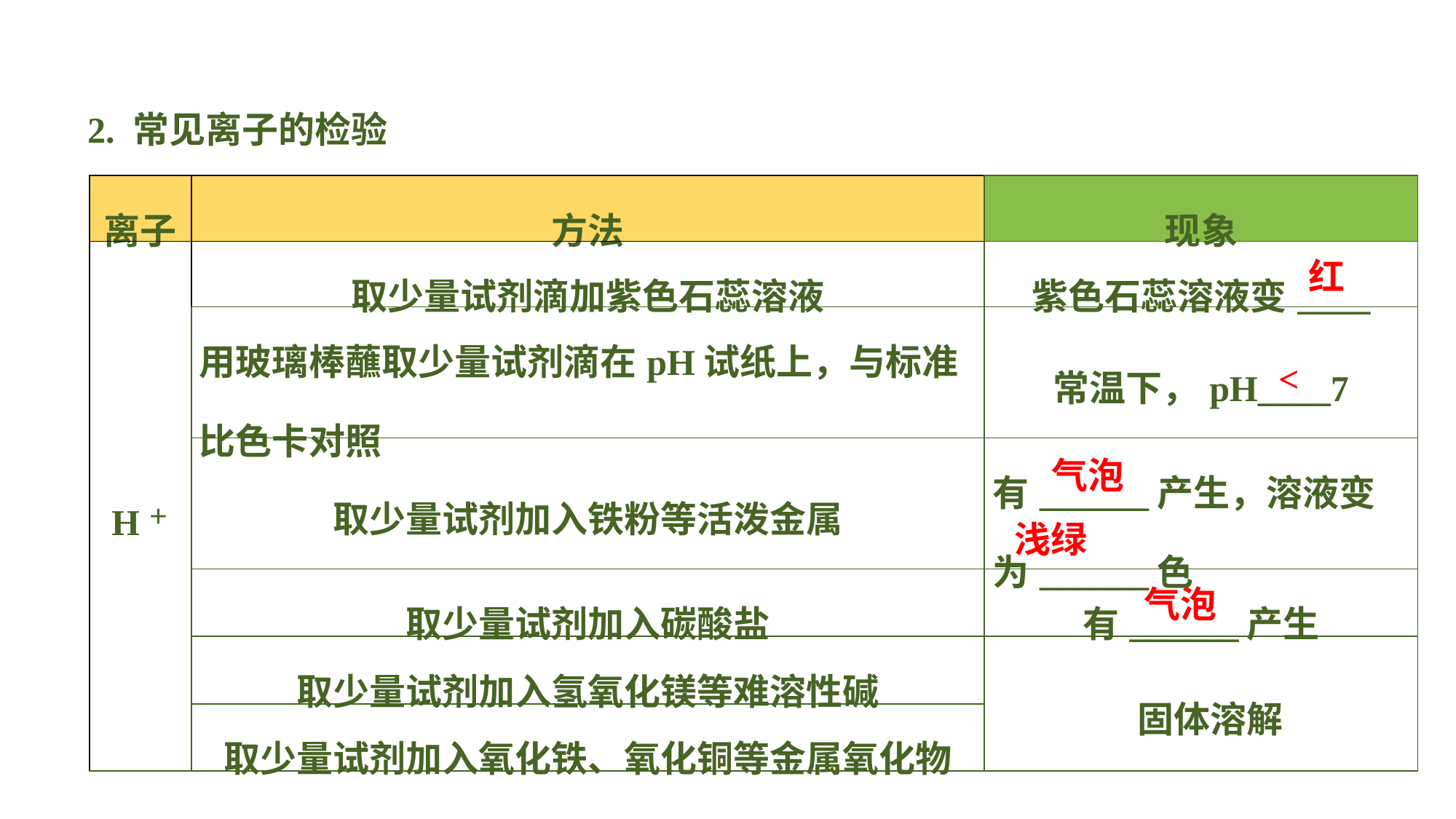

2. 常见离子的检验
| 离子 | 方法 | 现象 |
| --- | --- | --- |
| H＋ | 取少量试剂滴加紫色石蕊溶液 | 紫色石蕊溶液变\_\_\_\_ |
|  | 用玻璃棒蘸取少量试剂滴在pH试纸上，与标准比色卡对照 | 常温下，pH\_\_\_\_7 |
|  | 取少量试剂加入铁粉等活泼金属 | 有\_\_\_\_\_\_产生，溶液变为\_\_\_\_\_\_色 |
|  | 取少量试剂加入碳酸盐 | 有\_\_\_\_\_\_产生 |
|  | 取少量试剂加入氢氧化镁等难溶性碱 | 固体溶解 |
|  | 取少量试剂加入氧化铁、氧化铜等金属氧化物 |  |
红
<
气泡
浅绿
气泡